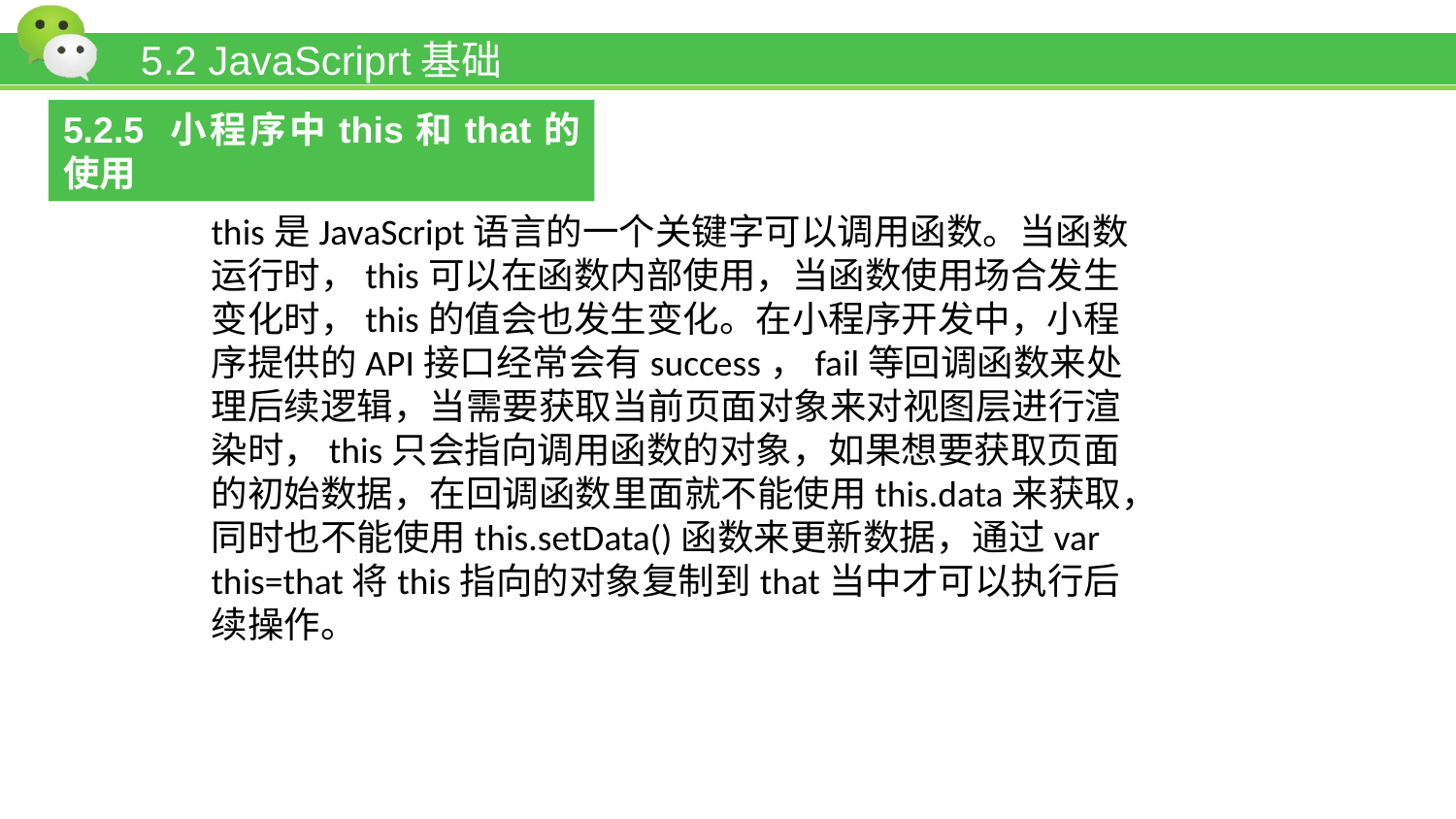

# 5.2 JavaScriprt基础
5.2.5 小程序中this和that的使用
this是JavaScript语言的一个关键字可以调用函数。当函数运行时，this可以在函数内部使用，当函数使用场合发生变化时，this的值会也发生变化。在小程序开发中，小程序提供的API接口经常会有success，fail等回调函数来处理后续逻辑，当需要获取当前页面对象来对视图层进行渲染时，this只会指向调用函数的对象，如果想要获取页面的初始数据，在回调函数里面就不能使用this.data来获取，同时也不能使用this.setData()函数来更新数据，通过var  this=that将this指向的对象复制到that当中才可以执行后续操作。